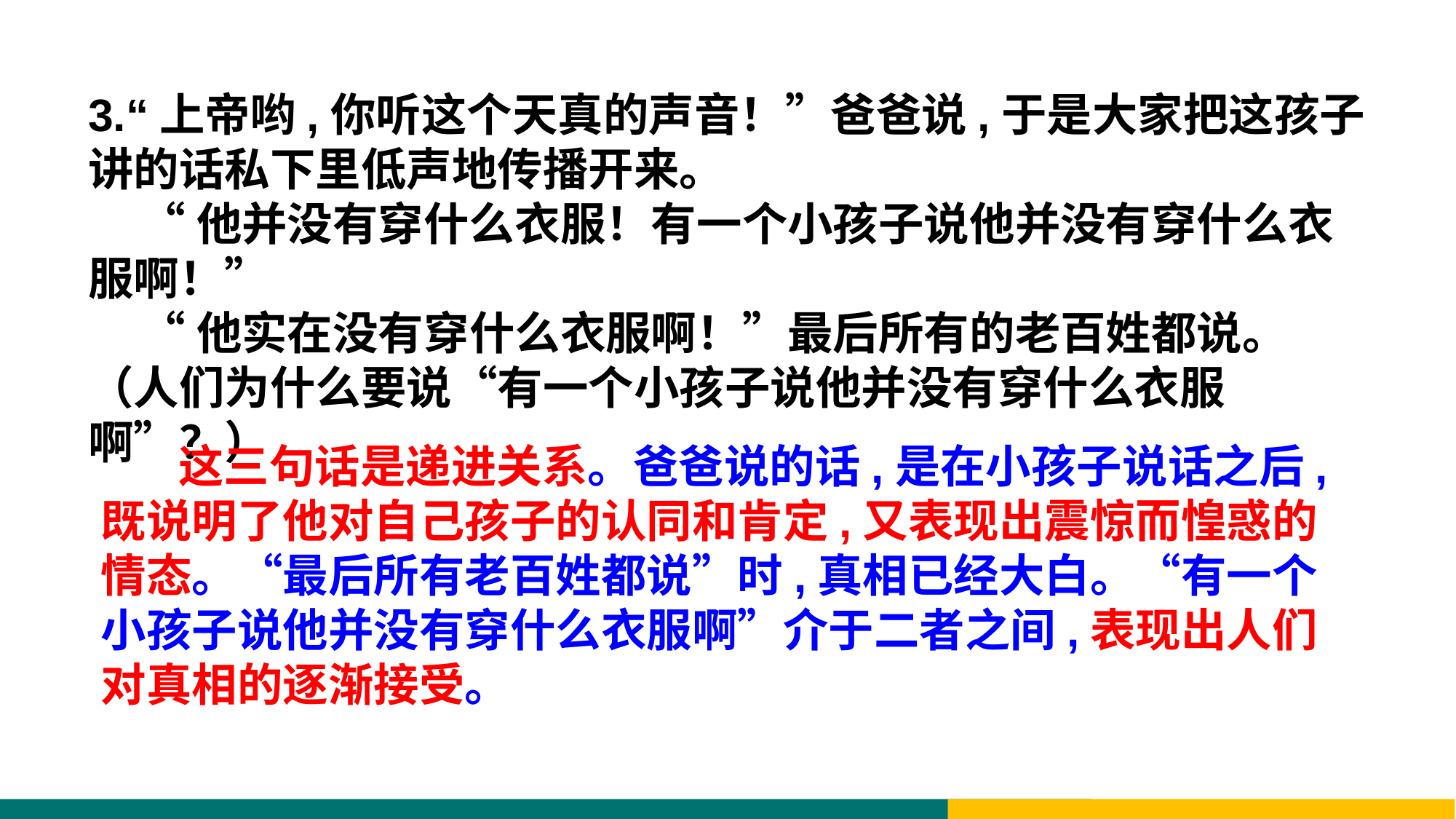

3.“上帝哟,你听这个天真的声音！”爸爸说,于是大家把这孩子讲的话私下里低声地传播开来。
     “他并没有穿什么衣服！有一个小孩子说他并没有穿什么衣服啊！”
     “他实在没有穿什么衣服啊！”最后所有的老百姓都说。
（人们为什么要说“有一个小孩子说他并没有穿什么衣服啊”？）
       这三句话是递进关系。爸爸说的话,是在小孩子说话之后,既说明了他对自己孩子的认同和肯定,又表现出震惊而惶惑的情态。“最后所有老百姓都说”时,真相已经大白。“有一个小孩子说他并没有穿什么衣服啊”介于二者之间,表现出人们对真相的逐渐接受。